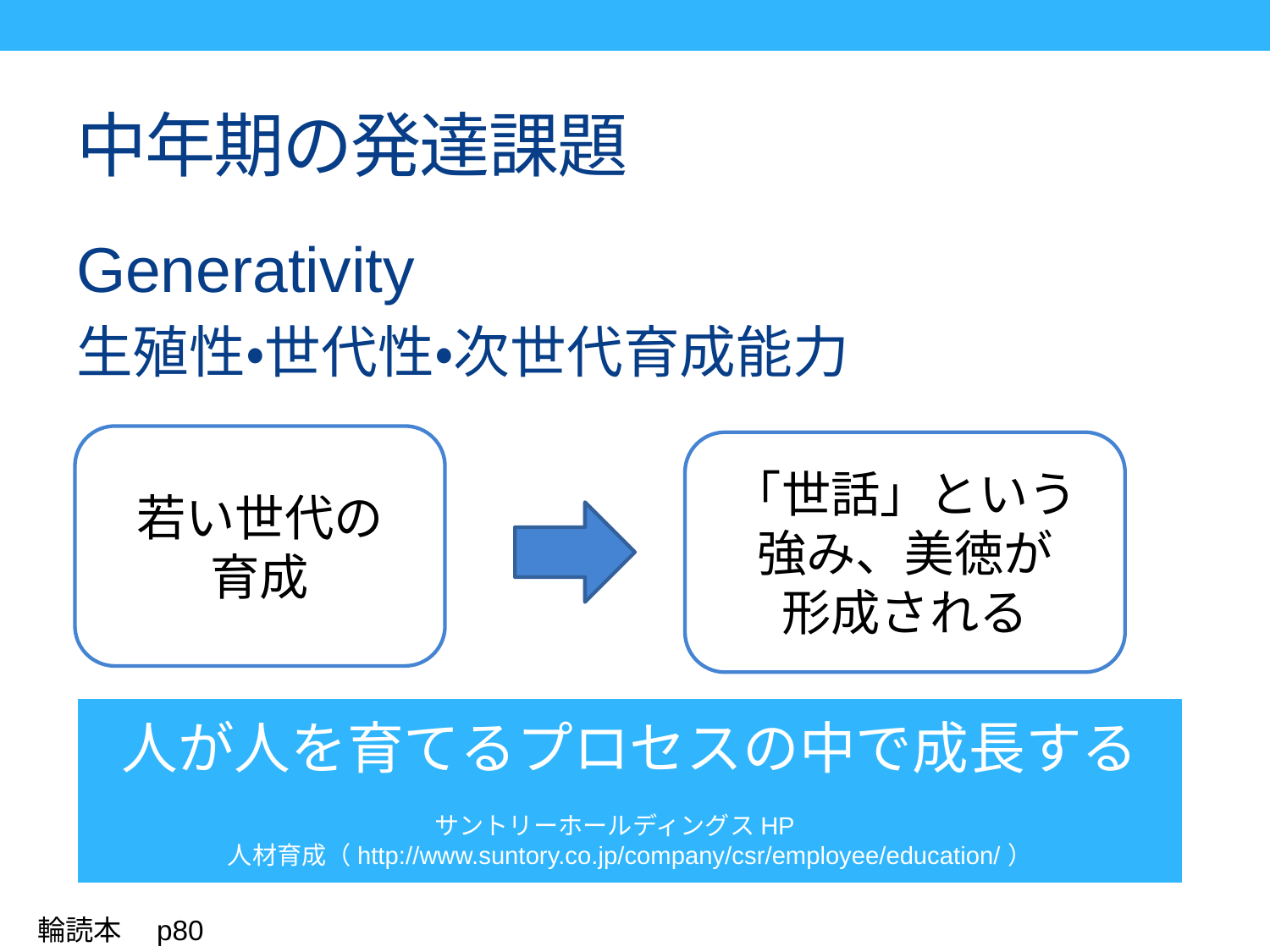

# 中年期の発達課題
Generativity
生殖性・世代性・次世代育成能力

若い世代の
育成
「世話」という
強み、美徳が
形成される

人が人を育てるプロセスの中で成長する

サントリーホールディングスHP　人材育成（http://www.suntory.co.jp/company/csr/employee/education/）
輪読本　p80